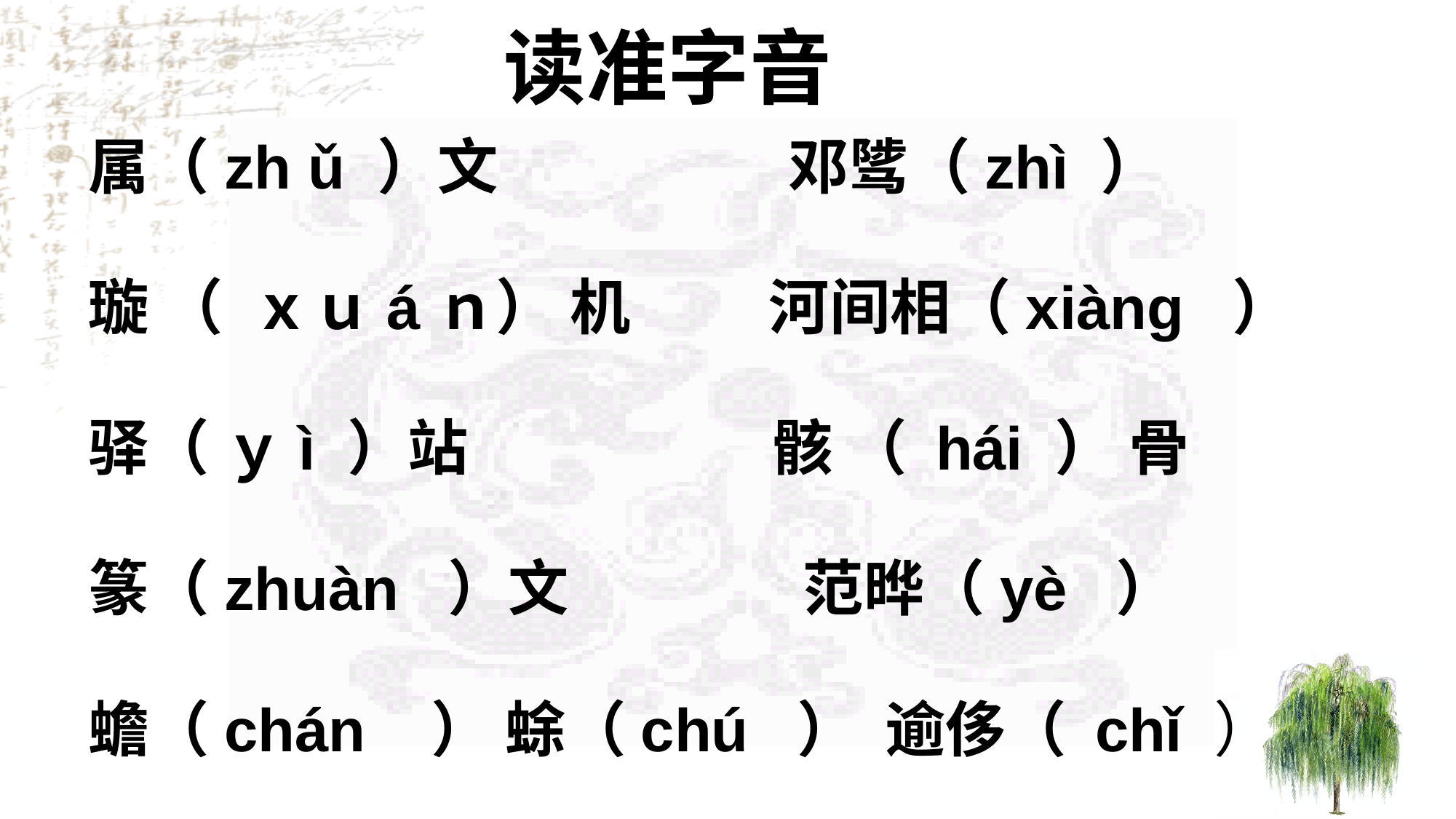

# 读准字音
属（zh ǔ ）文                     邓骘（zhì ）

璇 （  ｘｕáｎ） 机          河间相（xiàng  ）

驿（ ｙì ）站                      骸 （ hái ） 骨

篆（zhuàn  ）文                 范晔（yè  ）

蟾（chán   ） 蜍（chú  ）  逾侈（ chǐ ）